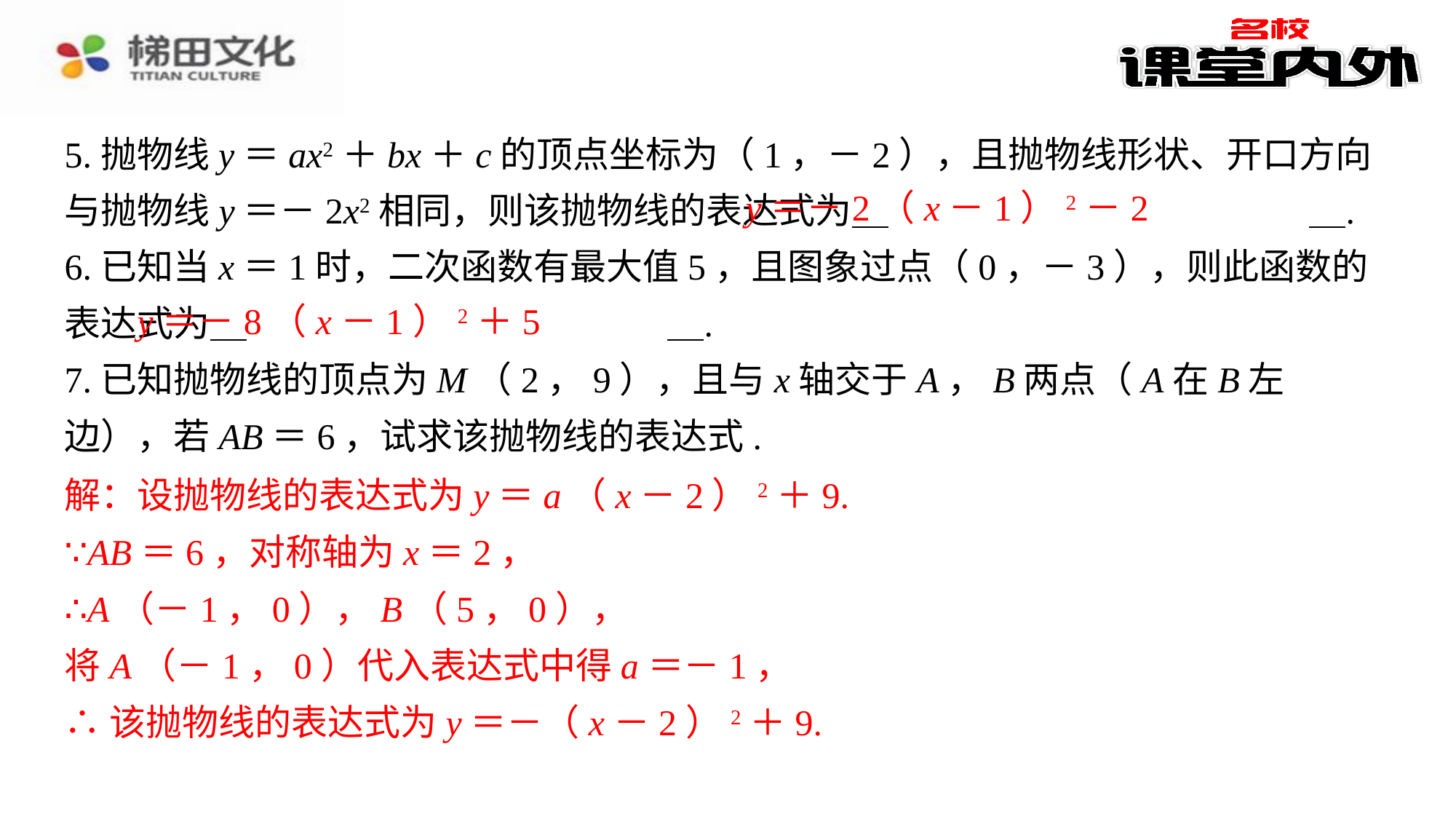

5.抛物线y＝ax2＋bx＋c的顶点坐标为（1，－2），且抛物线形状、开口方向与抛物线y＝－2x2相同，则该抛物线的表达式为 　y＝－2（x－1）2－2　⁠.
6.已知当x＝1时，二次函数有最大值5，且图象过点（0，－3），则此函数的表达式为 　y＝－8（x－1）2＋5　⁠.
7.已知抛物线的顶点为M（2，9），且与x轴交于A，B两点（A在B左边），若AB＝6，试求该抛物线的表达式.
解：设抛物线的表达式为y＝a（x－2）2＋9.⁠
∵AB＝6，对称轴为x＝2，⁠
∴A（－1，0），B（5，0），⁠
将A（－1，0）代入表达式中得a＝－1，⁠
∴该抛物线的表达式为y＝－（x－2）2＋9.⁠
y＝－2（x－1）2－2
y＝－8（x－1）2＋5
解：设抛物线的表达式为y＝a（x－2）2＋9.
∵AB＝6，对称轴为x＝2，
∴A（－1，0），B（5，0），
将A（－1，0）代入表达式中得a＝－1，
∴该抛物线的表达式为y＝－（x－2）2＋9.